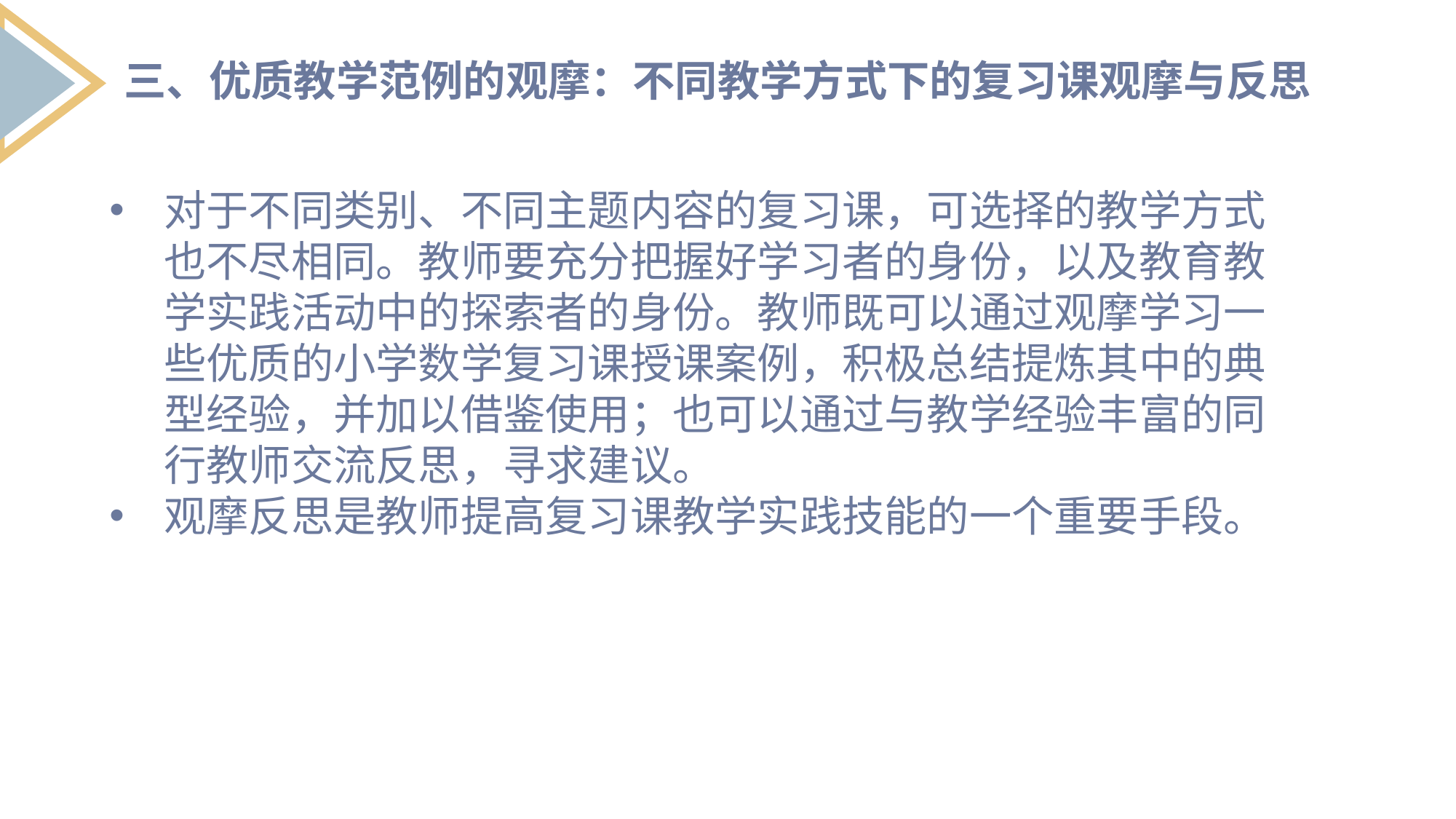

三、优质教学范例的观摩：不同教学方式下的复习课观摩与反思
对于不同类别、不同主题内容的复习课，可选择的教学方式也不尽相同。教师要充分把握好学习者的身份，以及教育教学实践活动中的探索者的身份。教师既可以通过观摩学习一些优质的小学数学复习课授课案例，积极总结提炼其中的典型经验，并加以借鉴使用；也可以通过与教学经验丰富的同行教师交流反思，寻求建议。
观摩反思是教师提高复习课教学实践技能的一个重要手段。